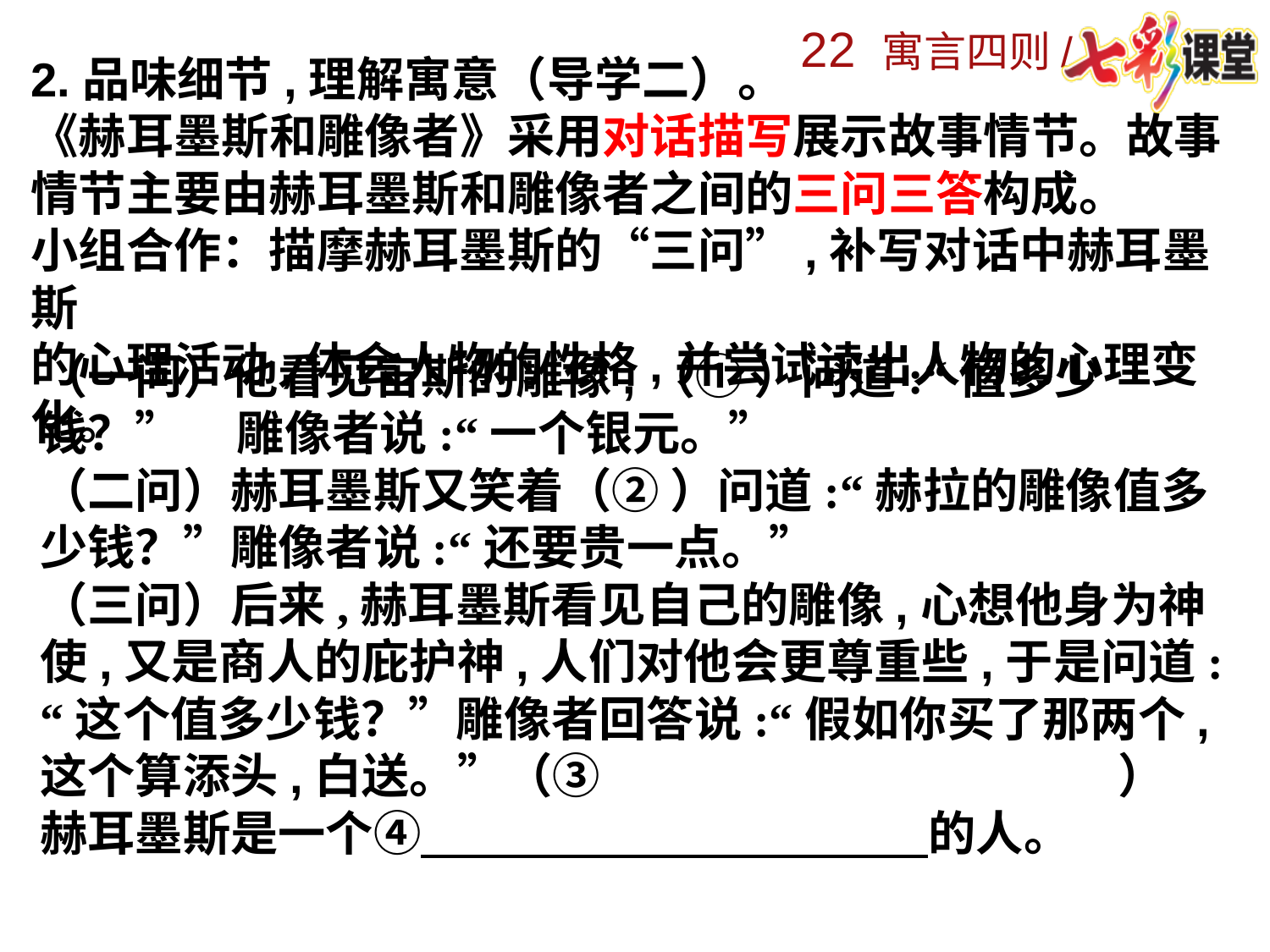

2.品味细节,理解寓意（导学二）。
《赫耳墨斯和雕像者》采用对话描写展示故事情节。故事情节主要由赫耳墨斯和雕像者之间的三问三答构成。
小组合作：描摩赫耳墨斯的“三问”,补写对话中赫耳墨斯
的心理活动,体会人物的性格,并尝试读出人物的心理变化。
（一问）他看见宙斯的雕像,（① ）问道:“值多少钱？”     雕像者说:“一个银元。”
（二问）赫耳墨斯又笑着（② ）问道:“赫拉的雕像值多少钱？”雕像者说:“还要贵一点。”
（三问）后来,赫耳墨斯看见自己的雕像,心想他身为神使,又是商人的庇护神,人们对他会更尊重些,于是问道:“这个值多少钱？”雕像者回答说:“假如你买了那两个,这个算添头,白送。”（③                                                ）赫耳墨斯是一个④                                               的人。